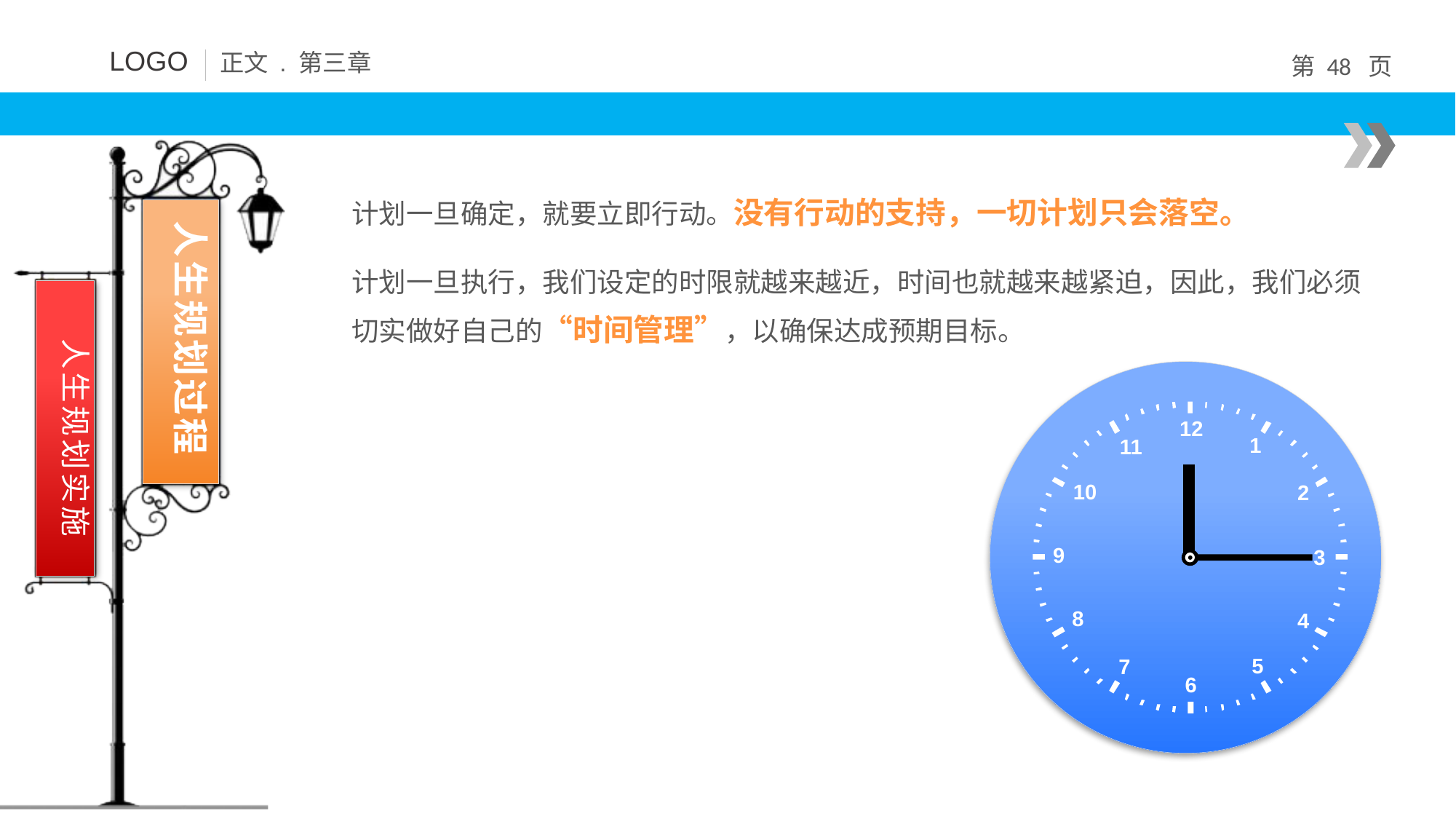

计划一旦确定，就要立即行动。没有行动的支持，一切计划只会落空。
计划一旦执行，我们设定的时限就越来越近，时间也就越来越紧迫，因此，我们必须切实做好自己的“时间管理”，以确保达成预期目标。
人生规划实施

12
1
11
10
2
9
3
8
4
5
7
6